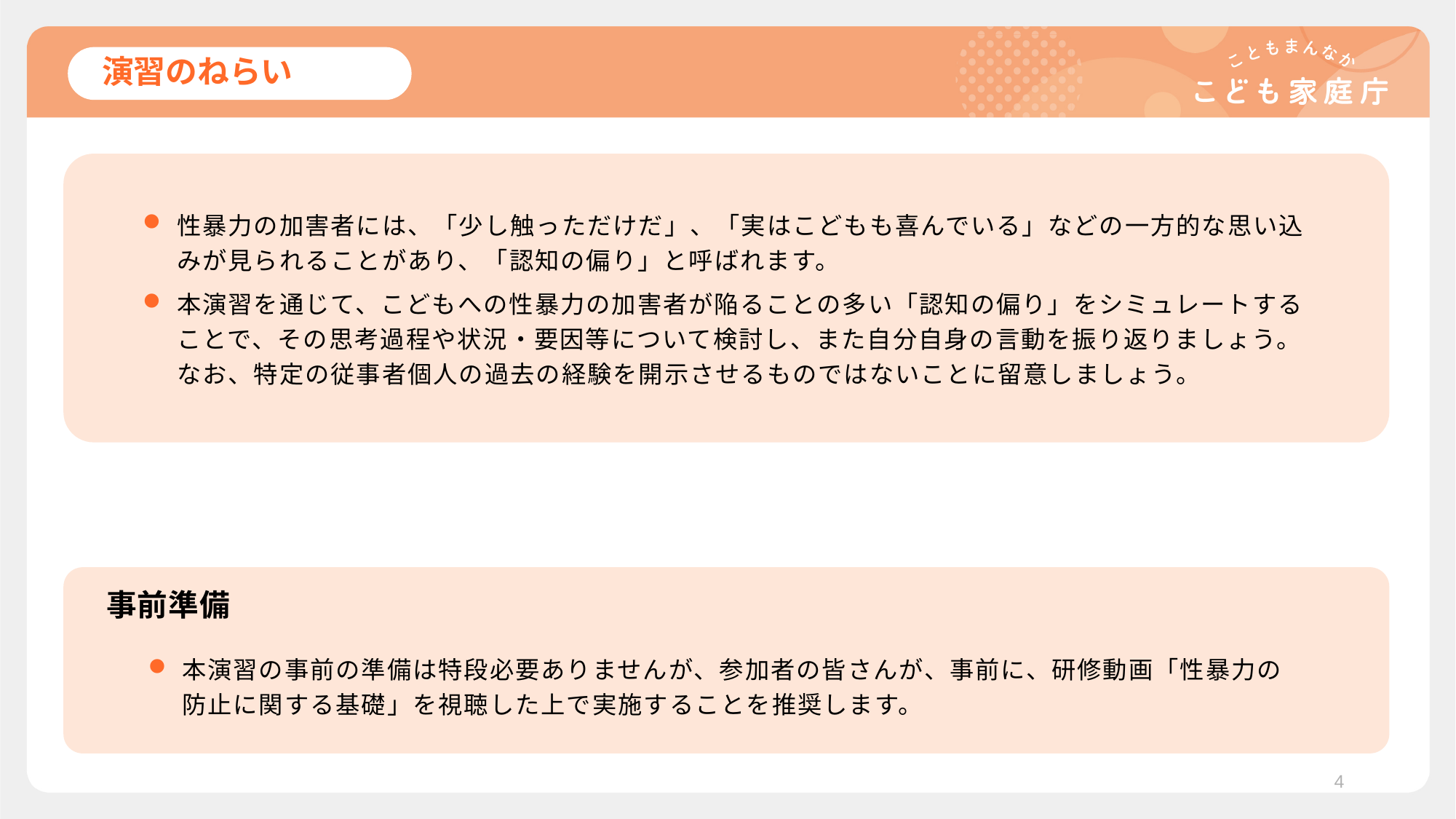

# 演習のねらい

性暴力の加害者には、「少し触っただけだ」、「実はこどもも喜んでいる」などの一方的な思い込みが見られることがあり、「認知の偏り」と呼ばれます。
本演習を通じて、こどもへの性暴力の加害者が陥ることの多い「認知の偏り」をシミュレートすることで、その思考過程や状況・要因等について検討し、また自分自身の言動を振り返りましょう。なお、特定の従事者個人の過去の経験を開示させるものではないことに留意しましょう。

事前準備
本演習の事前の準備は特段必要ありませんが、参加者の皆さんが、事前に、研修動画「性暴力の防止に関する基礎」を視聴した上で実施することを推奨します。
4